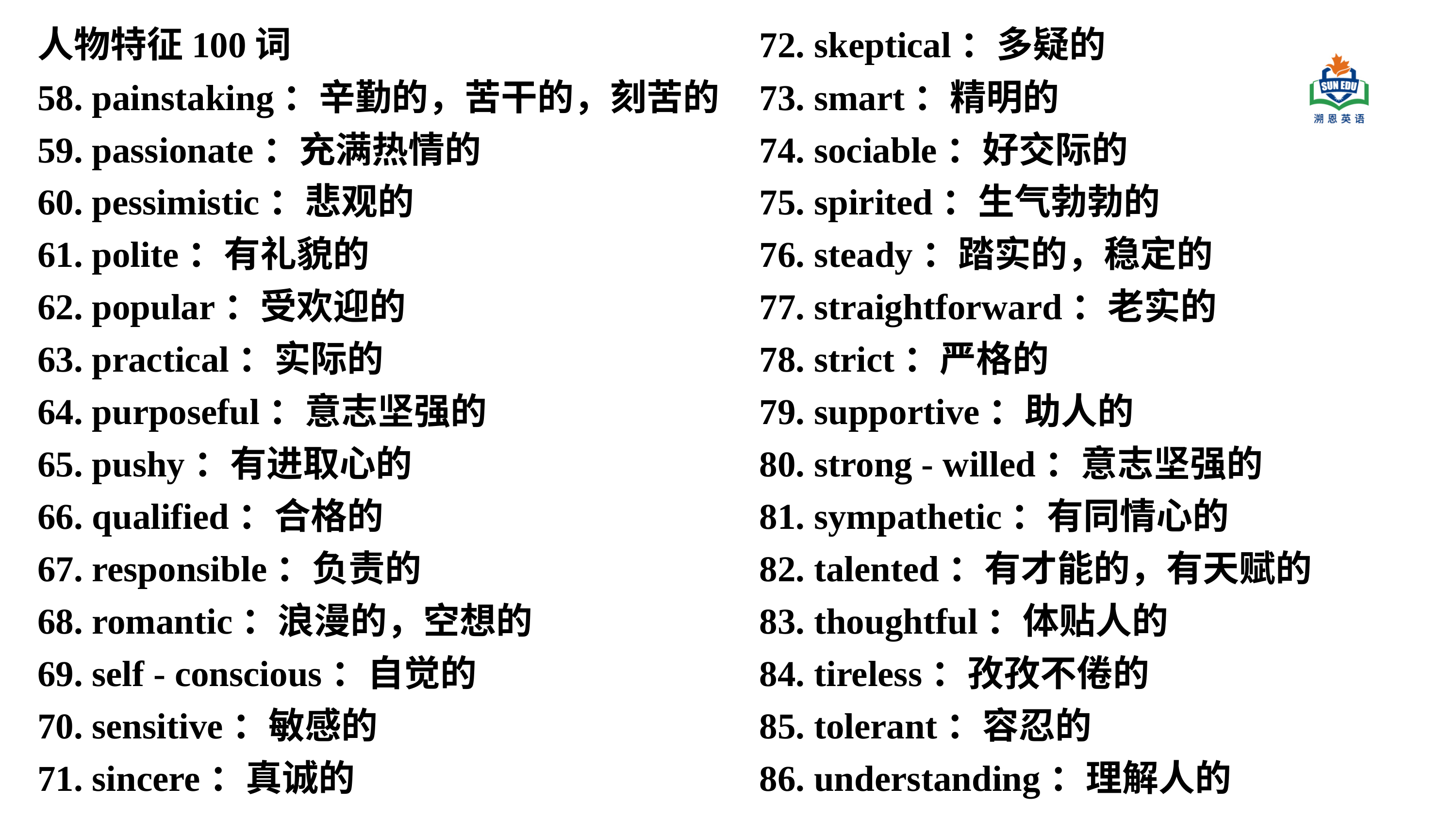

人物特征100词
58. painstaking：辛勤的，苦干的，刻苦的
59. passionate：充满热情的
60. pessimistic：悲观的
61. polite：有礼貌的
62. popular：受欢迎的
63. practical：实际的
64. purposeful：意志坚强的
65. pushy：有进取心的
66. qualified：合格的
67. responsible：负责的
68. romantic：浪漫的，空想的
69. self - conscious：自觉的
70. sensitive：敏感的
71. sincere：真诚的
72. skeptical：多疑的
73. smart：精明的
74. sociable：好交际的
75. spirited：生气勃勃的
76. steady：踏实的，稳定的
77. straightforward：老实的
78. strict：严格的
79. supportive：助人的
80. strong - willed：意志坚强的
81. sympathetic：有同情心的
82. talented：有才能的，有天赋的
83. thoughtful：体贴人的
84. tireless：孜孜不倦的
85. tolerant：容忍的
86. understanding：理解人的